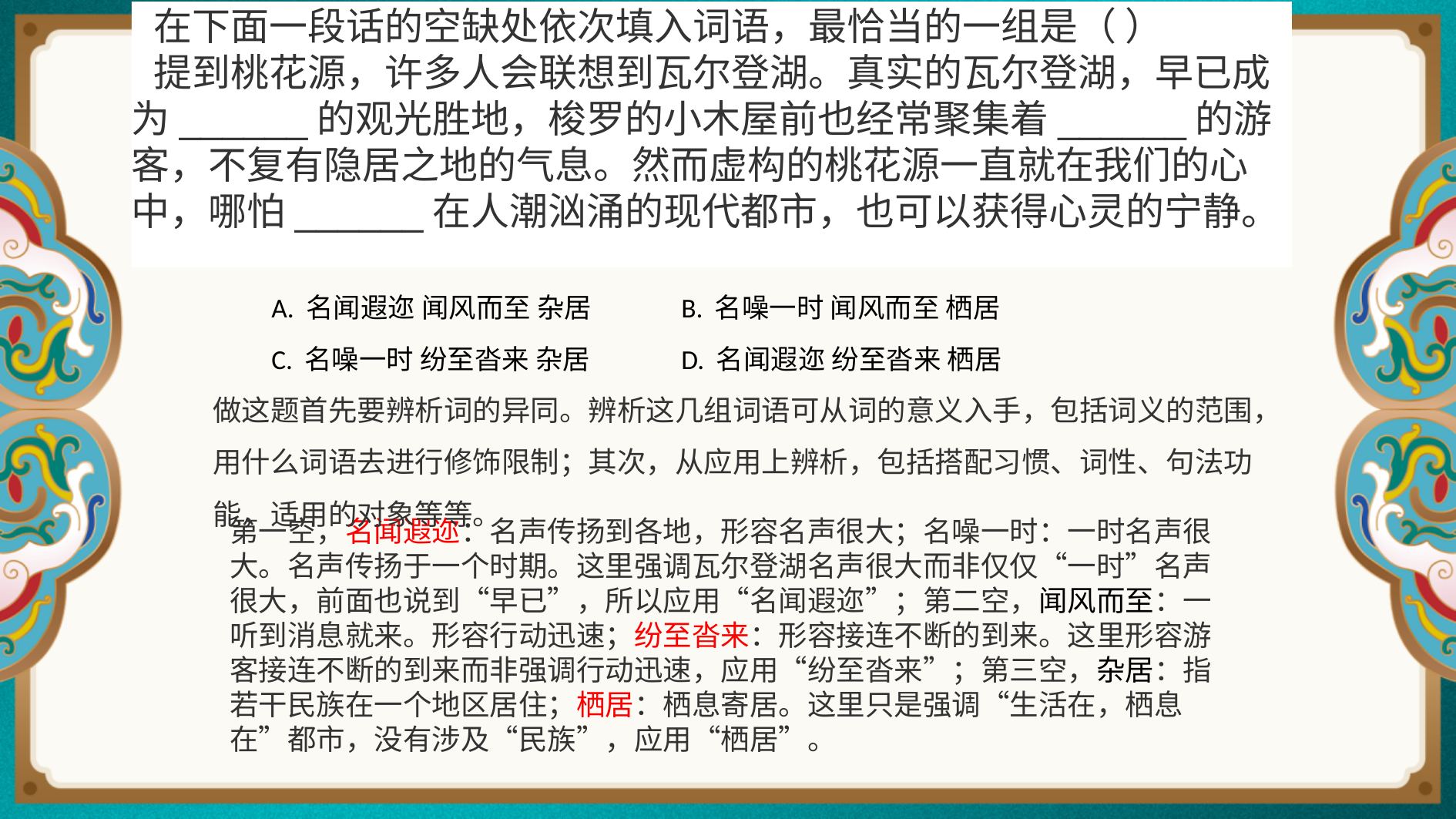

在下面一段话的空缺处依次填入词语，最恰当的一组是（ ）
提到桃花源，许多人会联想到瓦尔登湖。真实的瓦尔登湖，早已成为______的观光胜地，梭罗的小木屋前也经常聚集着______的游客，不复有隐居之地的气息。然而虚构的桃花源一直就在我们的心中，哪怕______在人潮汹涌的现代都市，也可以获得心灵的宁静。

| A. 名闻遐迩 闻风而至 杂居 | B. 名噪一时 闻风而至 栖居 |
| --- | --- |
| C. 名噪一时 纷至沓来 杂居 | D. 名闻遐迩 纷至沓来 栖居 |
做这题首先要辨析词的异同。辨析这几组词语可从词的意义入手，包括词义的范围，用什么词语去进行修饰限制；其次，从应用上辨析，包括搭配习惯、词性、句法功能，适用的对象等等。
第一空，名闻遐迩：名声传扬到各地，形容名声很大；名噪一时：一时名声很大。名声传扬于一个时期。这里强调瓦尔登湖名声很大而非仅仅“一时”名声很大，前面也说到“早已”，所以应用“名闻遐迩”；第二空，闻风而至：一听到消息就来。形容行动迅速；纷至沓来：形容接连不断的到来。这里形容游客接连不断的到来而非强调行动迅速，应用“纷至沓来”；第三空，杂居：指若干民族在一个地区居住；栖居：栖息寄居。这里只是强调“生活在，栖息在”都市，没有涉及“民族”，应用“栖居”。